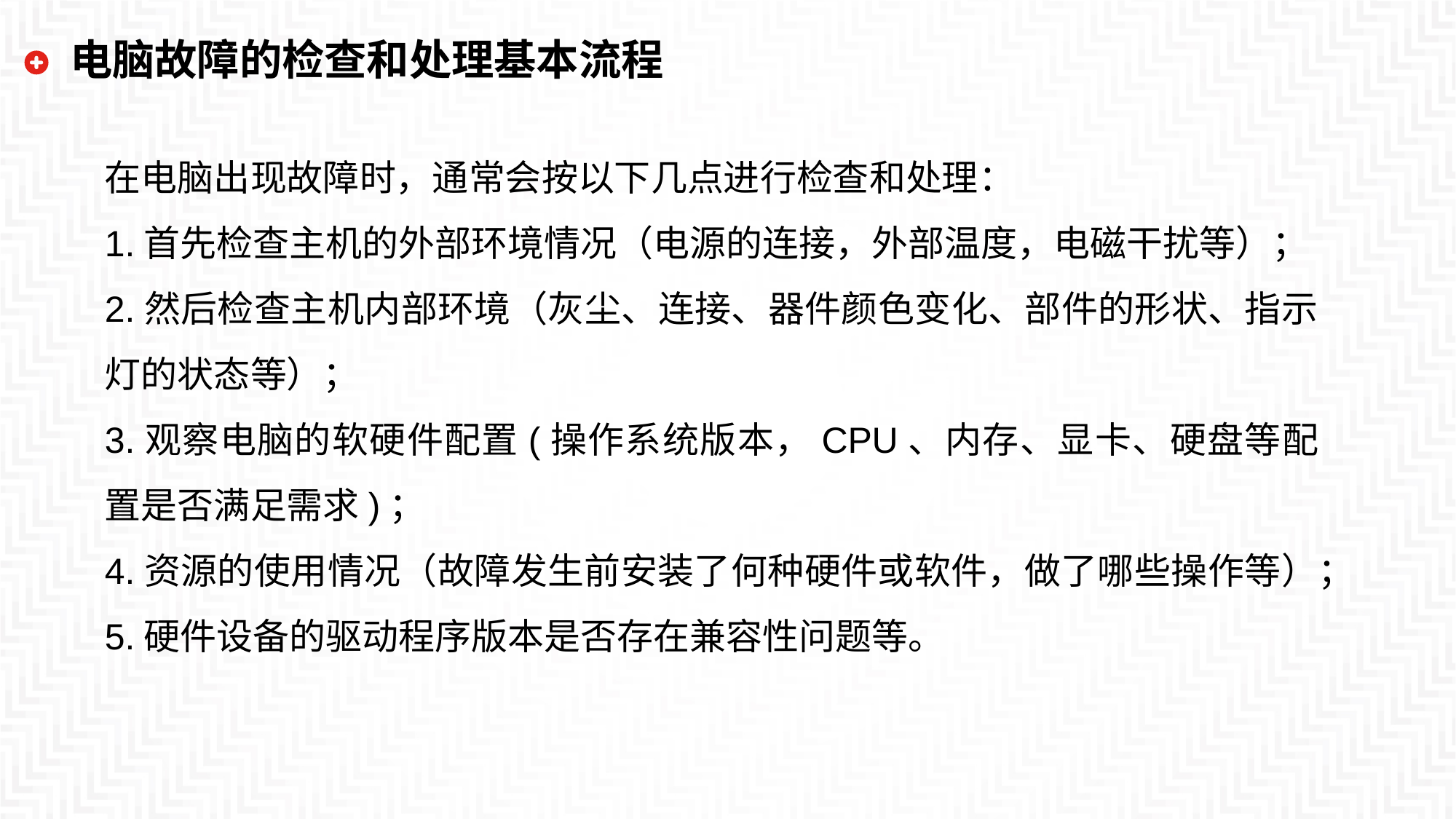

电脑故障的检查和处理基本流程
在电脑出现故障时，通常会按以下几点进行检查和处理：
1.首先检查主机的外部环境情况（电源的连接，外部温度，电磁干扰等）；
2.然后检查主机内部环境（灰尘、连接、器件颜色变化、部件的形状、指示灯的状态等）；
3.观察电脑的软硬件配置(操作系统版本，CPU、内存、显卡、硬盘等配置是否满足需求)；
4.资源的使用情况（故障发生前安装了何种硬件或软件，做了哪些操作等）；
5.硬件设备的驱动程序版本是否存在兼容性问题等。